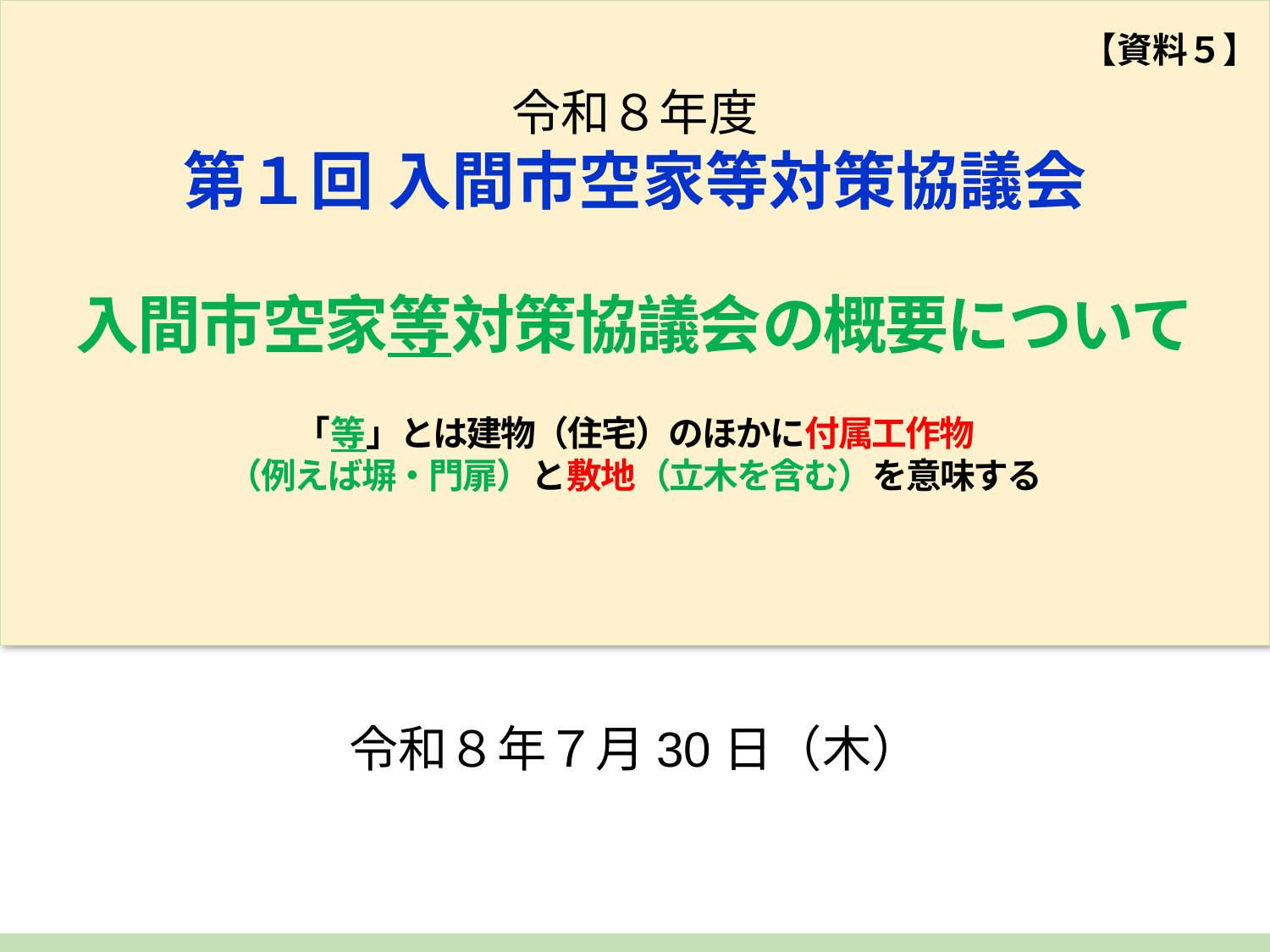

# 令和８年度 第１回 入間市空家等対策協議会 入間市空家等対策協議会の概要について 「等」とは建物（住宅）のほかに付属工作物 （例えば塀・門扉）と敷地（立木を含む）を意味する
　　　　　　　【資料５】
令和８年７月30日（木）